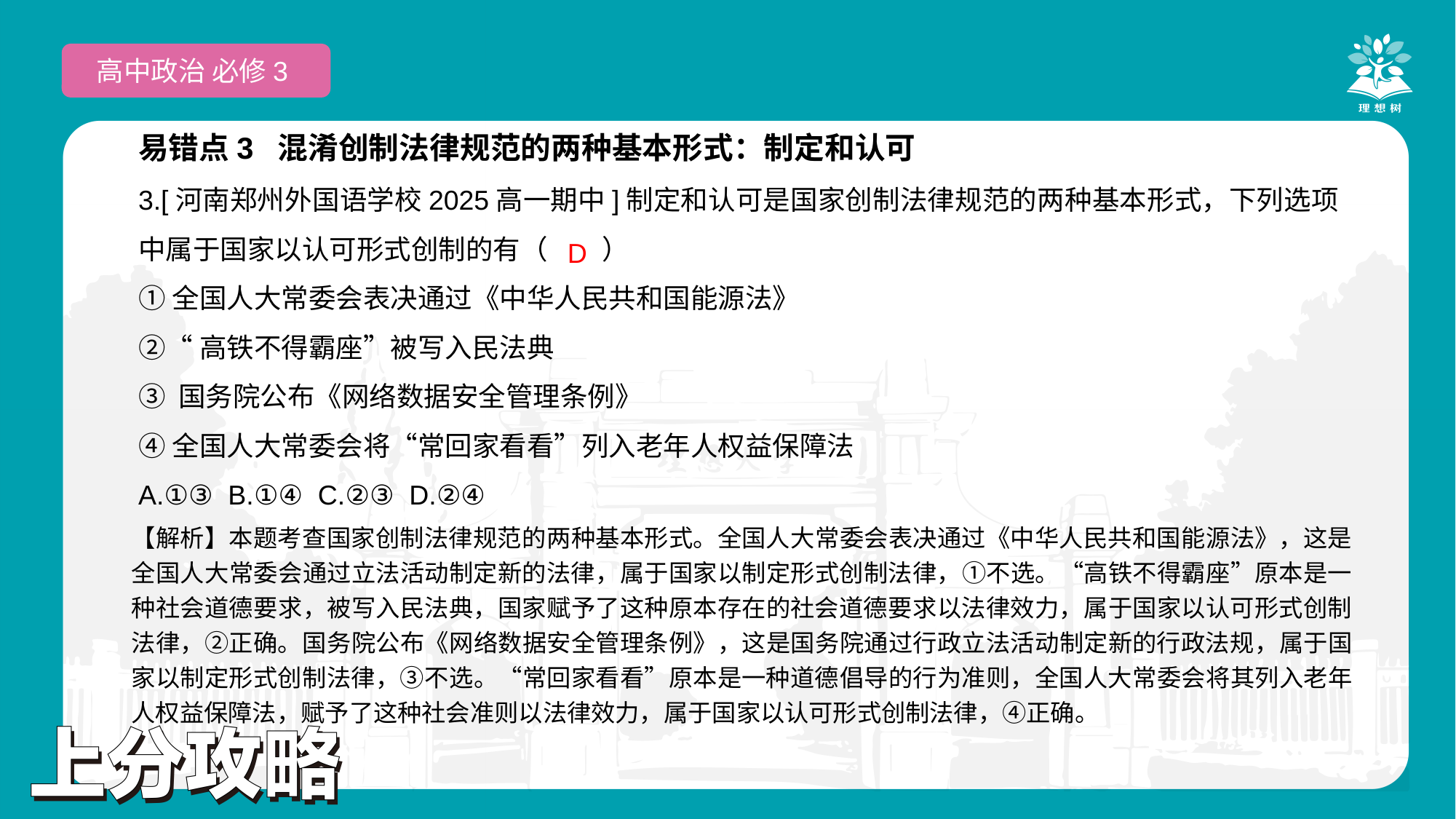

高中政治 必修3
易错点3  混淆创制法律规范的两种基本形式：制定和认可
3.[河南郑州外国语学校2025高一期中]制定和认可是国家创制法律规范的两种基本形式，下列选项中属于国家以认可形式创制的有（　　）
①全国人大常委会表决通过《中华人民共和国能源法》
②“高铁不得霸座”被写入民法典
③ 国务院公布《网络数据安全管理条例》
④全国人大常委会将“常回家看看”列入老年人权益保障法
A.①③  B.①④  C.②③  D.②④

 D
【解析】本题考查国家创制法律规范的两种基本形式。全国人大常委会表决通过《中华人民共和国能源法》，这是全国人大常委会通过立法活动制定新的法律，属于国家以制定形式创制法律，①不选。“高铁不得霸座”原本是一种社会道德要求，被写入民法典，国家赋予了这种原本存在的社会道德要求以法律效力，属于国家以认可形式创制法律，②正确。国务院公布《网络数据安全管理条例》，这是国务院通过行政立法活动制定新的行政法规，属于国家以制定形式创制法律，③不选。“常回家看看”原本是一种道德倡导的行为准则，全国人大常委会将其列入老年人权益保障法，赋予了这种社会准则以法律效力，属于国家以认可形式创制法律，④正确。